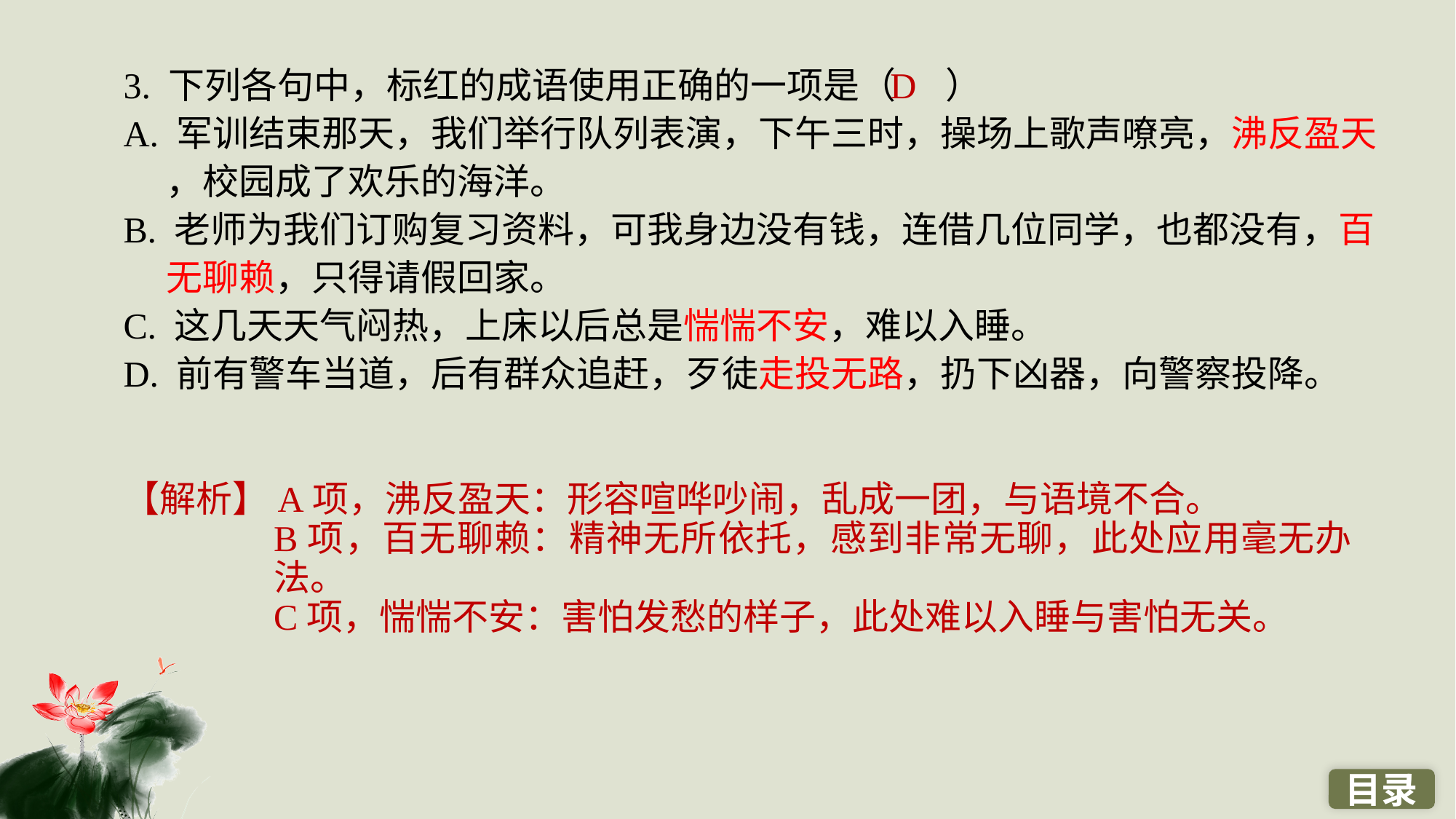

3. 下列各句中，标红的成语使用正确的一项是（      ）
A. 军训结束那天，我们举行队列表演，下午三时，操场上歌声嘹亮，沸反盈天 ，校园成了欢乐的海洋。
B. 老师为我们订购复习资料，可我身边没有钱，连借几位同学，也都没有，百无聊赖，只得请假回家。
C. 这几天天气闷热，上床以后总是惴惴不安，难以入睡。
D. 前有警车当道，后有群众追赶，歹徒走投无路，扔下凶器，向警察投降。
D
【解析】A项，沸反盈天：形容喧哗吵闹，乱成一团，与语境不合。
B项，百无聊赖：精神无所依托，感到非常无聊，此处应用毫无办法。
C项，惴惴不安：害怕发愁的样子，此处难以入睡与害怕无关。